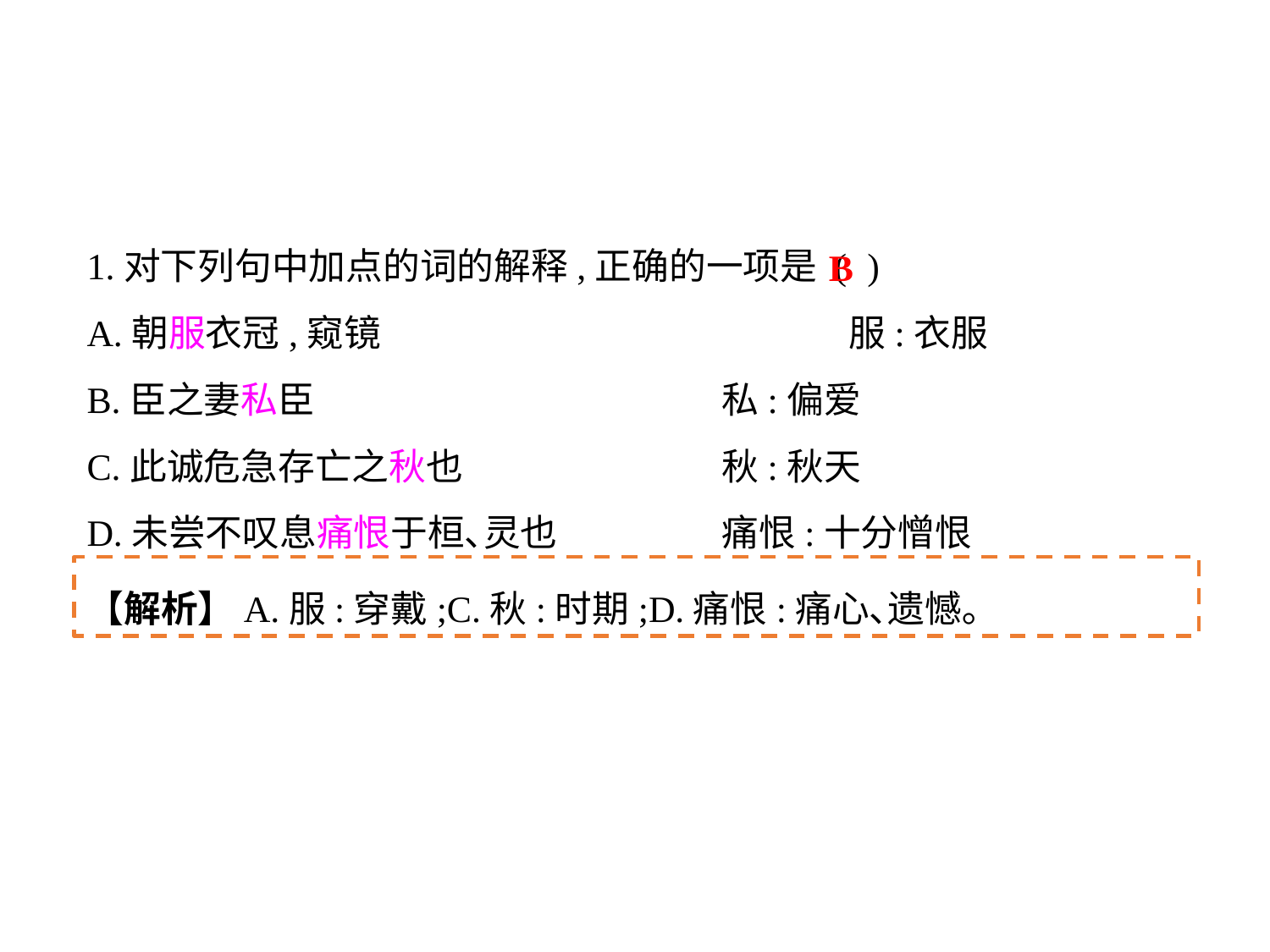

1.对下列句中加点的词的解释,正确的一项是 (	  )
A.朝服衣冠,窥镜				服:衣服
B.臣之妻私臣				私:偏爱
C.此诚危急存亡之秋也			秋:秋天
D.未尝不叹息痛恨于桓､灵也		痛恨:十分憎恨
B
【解析】A.服:穿戴;C.秋:时期;D.痛恨:痛心､遗憾｡